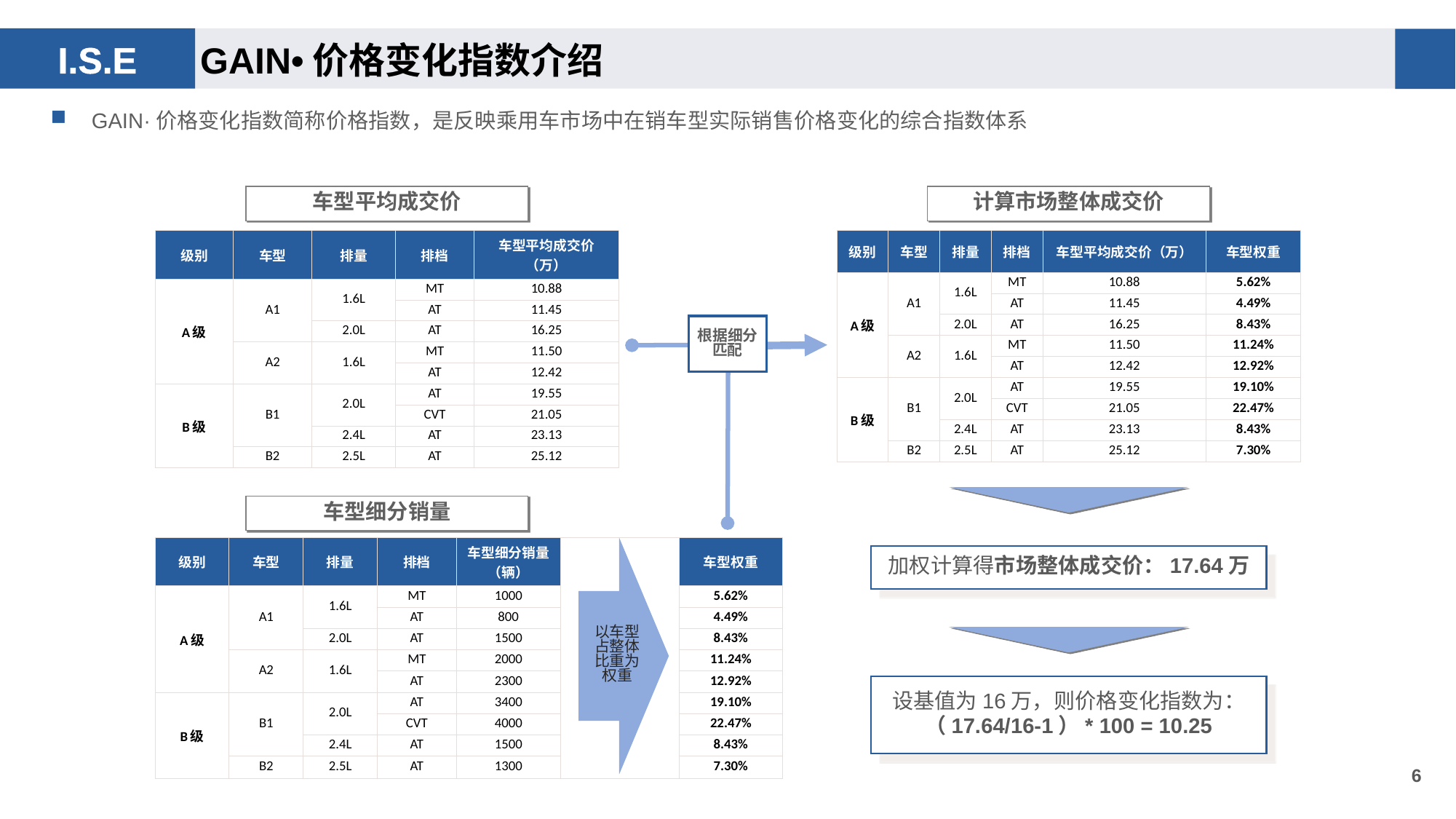

GAIN•价格变化指数介绍
GAIN·价格变化指数简称价格指数，是反映乘用车市场中在销车型实际销售价格变化的综合指数体系
车型平均成交价
计算市场整体成交价
| 级别 | 车型 | 排量 | 排档 | 车型平均成交价（万） |
| --- | --- | --- | --- | --- |
| A级 | A1 | 1.6L | MT | 10.88 |
|  |  |  | AT | 11.45 |
|  |  | 2.0L | AT | 16.25 |
|  | A2 | 1.6L | MT | 11.50 |
|  |  |  | AT | 12.42 |
| B级 | B1 | 2.0L | AT | 19.55 |
|  |  |  | CVT | 21.05 |
|  |  | 2.4L | AT | 23.13 |
|  | B2 | 2.5L | AT | 25.12 |
| 级别 | 车型 | 排量 | 排档 | 车型平均成交价（万） | 车型权重 |
| --- | --- | --- | --- | --- | --- |
| A级 | A1 | 1.6L | MT | 10.88 | 5.62% |
|  |  |  | AT | 11.45 | 4.49% |
|  |  | 2.0L | AT | 16.25 | 8.43% |
|  | A2 | 1.6L | MT | 11.50 | 11.24% |
|  |  |  | AT | 12.42 | 12.92% |
| B级 | B1 | 2.0L | AT | 19.55 | 19.10% |
|  |  |  | CVT | 21.05 | 22.47% |
|  |  | 2.4L | AT | 23.13 | 8.43% |
|  | B2 | 2.5L | AT | 25.12 | 7.30% |

根据细分匹配

车型细分销量
| 级别 | 车型 | 排量 | 排档 | 车型细分销量（辆） |  | 车型权重 |
| --- | --- | --- | --- | --- | --- | --- |
| A级 | A1 | 1.6L | MT | 1000 |  | 5.62% |
|  |  |  | AT | 800 |  | 4.49% |
|  |  | 2.0L | AT | 1500 |  | 8.43% |
|  | A2 | 1.6L | MT | 2000 |  | 11.24% |
|  |  |  | AT | 2300 |  | 12.92% |
| B级 | B1 | 2.0L | AT | 3400 |  | 19.10% |
|  |  |  | CVT | 4000 |  | 22.47% |
|  |  | 2.4L | AT | 1500 |  | 8.43% |
|  | B2 | 2.5L | AT | 1300 |  | 7.30% |

加权计算得市场整体成交价：17.64万
以车型占整体比重为权重

设基值为16万，则价格变化指数为：
（17.64/16-1）* 100 = 10.25
6